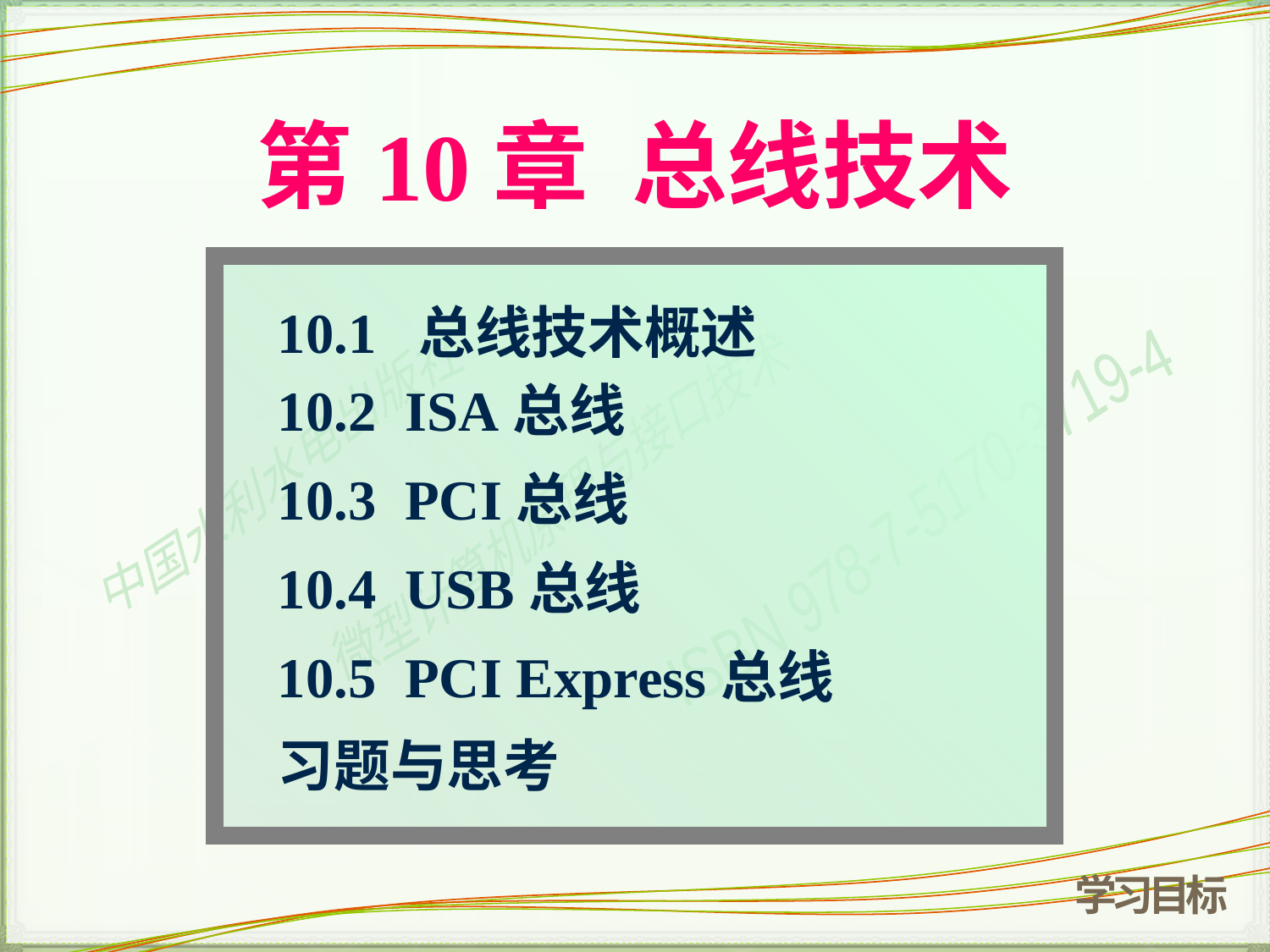

# 第10章  总线技术
10.1  总线技术概述
10.2  ISA总线
10.3  PCI总线
10.4  USB总线
10.5  PCI Express总线
习题与思考

学习目标